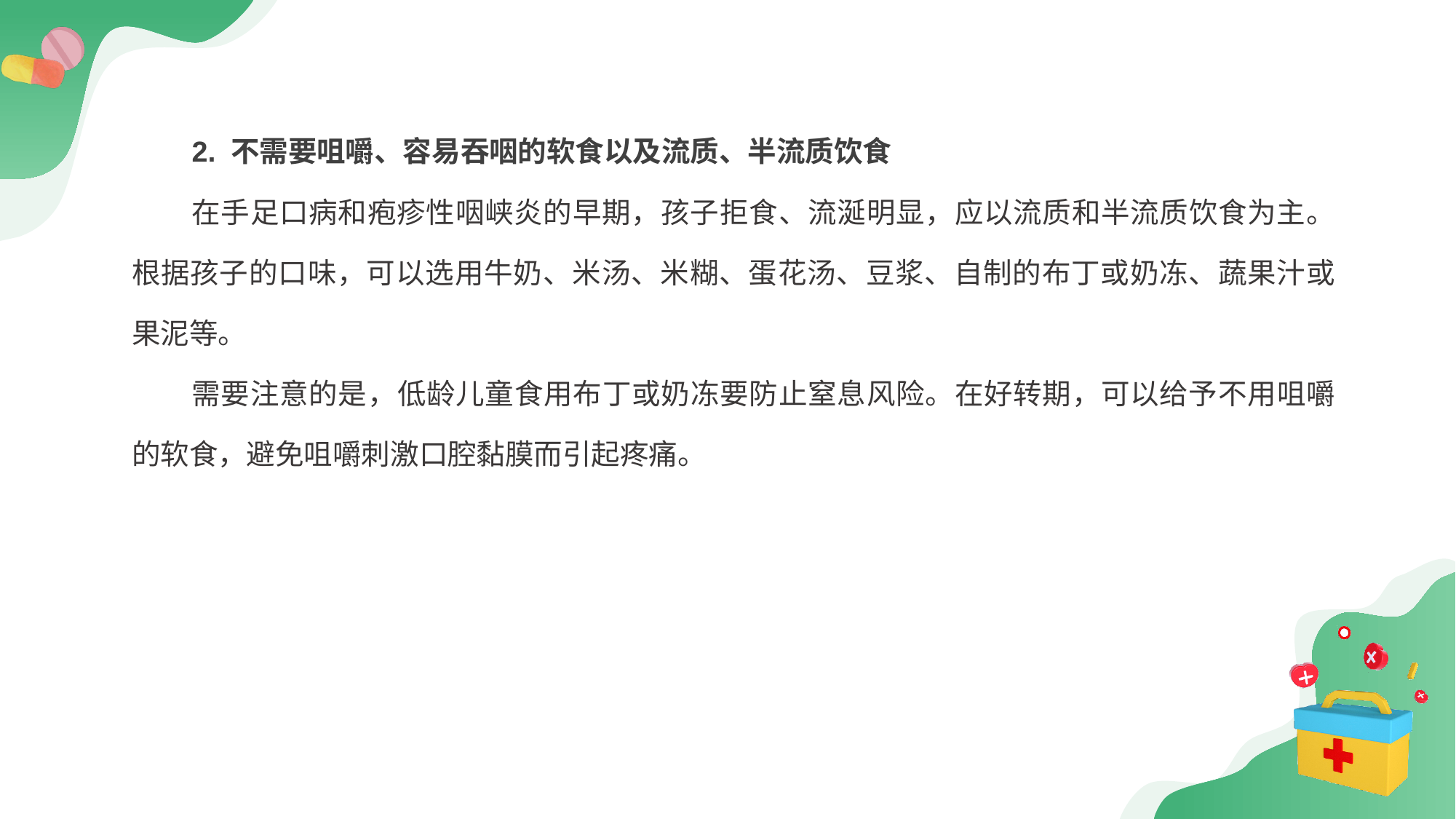

2. 不需要咀嚼、容易吞咽的软食以及流质、半流质饮食
在手足口病和疱疹性咽峡炎的早期，孩子拒食、流涎明显，应以流质和半流质饮食为主。根据孩子的口味，可以选用牛奶、米汤、米糊、蛋花汤、豆浆、自制的布丁或奶冻、蔬果汁或果泥等。
需要注意的是，低龄儿童食用布丁或奶冻要防止窒息风险。在好转期，可以给予不用咀嚼的软食，避免咀嚼刺激口腔黏膜而引起疼痛。